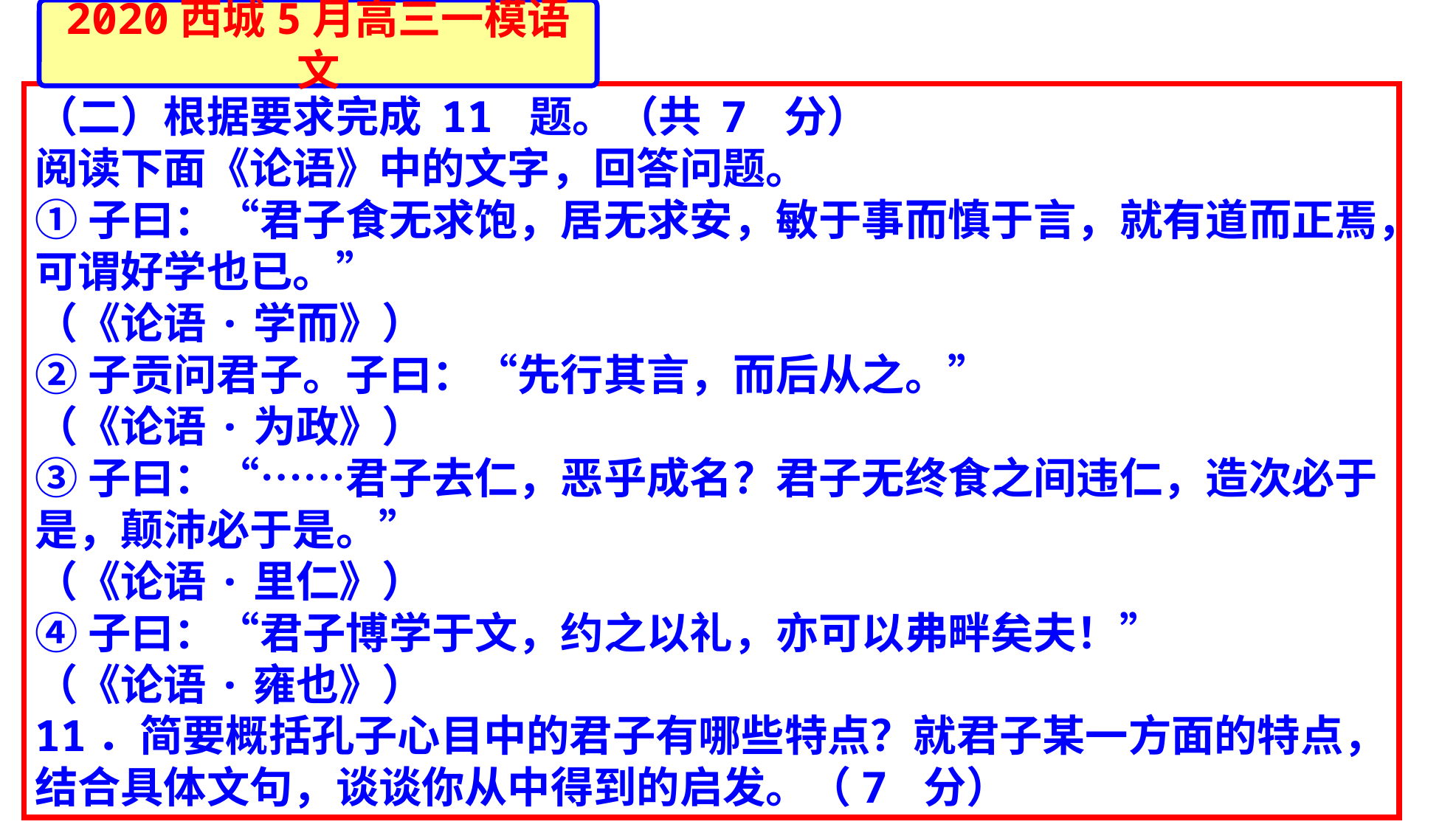

2020西城5月高三一模语文
（二）根据要求完成 11 题。（共 7 分）
阅读下面《论语》中的文字，回答问题。
①子曰：“君子食无求饱，居无求安，敏于事而慎于言，就有道而正焉，可谓好学也已。”
（《论语·学而》）
②子贡问君子。子曰：“先行其言，而后从之。”
（《论语·为政》）
③子曰：“……君子去仁，恶乎成名？君子无终食之间违仁，造次必于是，颠沛必于是。”
（《论语·里仁》）
④子曰：“君子博学于文，约之以礼，亦可以弗畔矣夫！”
（《论语·雍也》）
11．简要概括孔子心目中的君子有哪些特点？就君子某一方面的特点，结合具体文句，谈谈你从中得到的启发。（7 分）